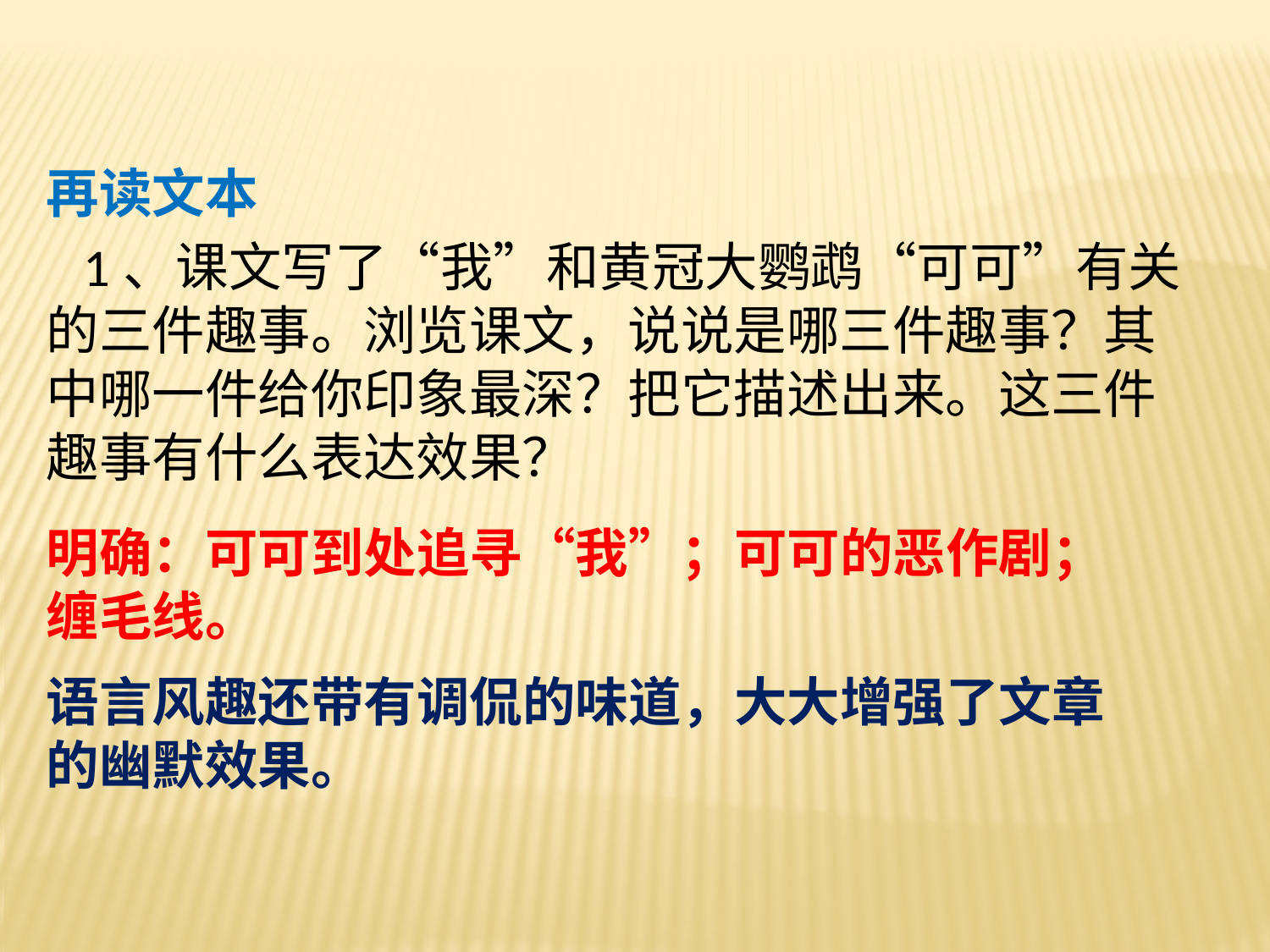

再读文本
1、课文写了“我”和黄冠大鹦鹉“可可”有关的三件趣事。浏览课文，说说是哪三件趣事？其中哪一件给你印象最深？把它描述出来。这三件趣事有什么表达效果？
明确：可可到处追寻“我”；可可的恶作剧；缠毛线。
语言风趣还带有调侃的味道，大大增强了文章的幽默效果。